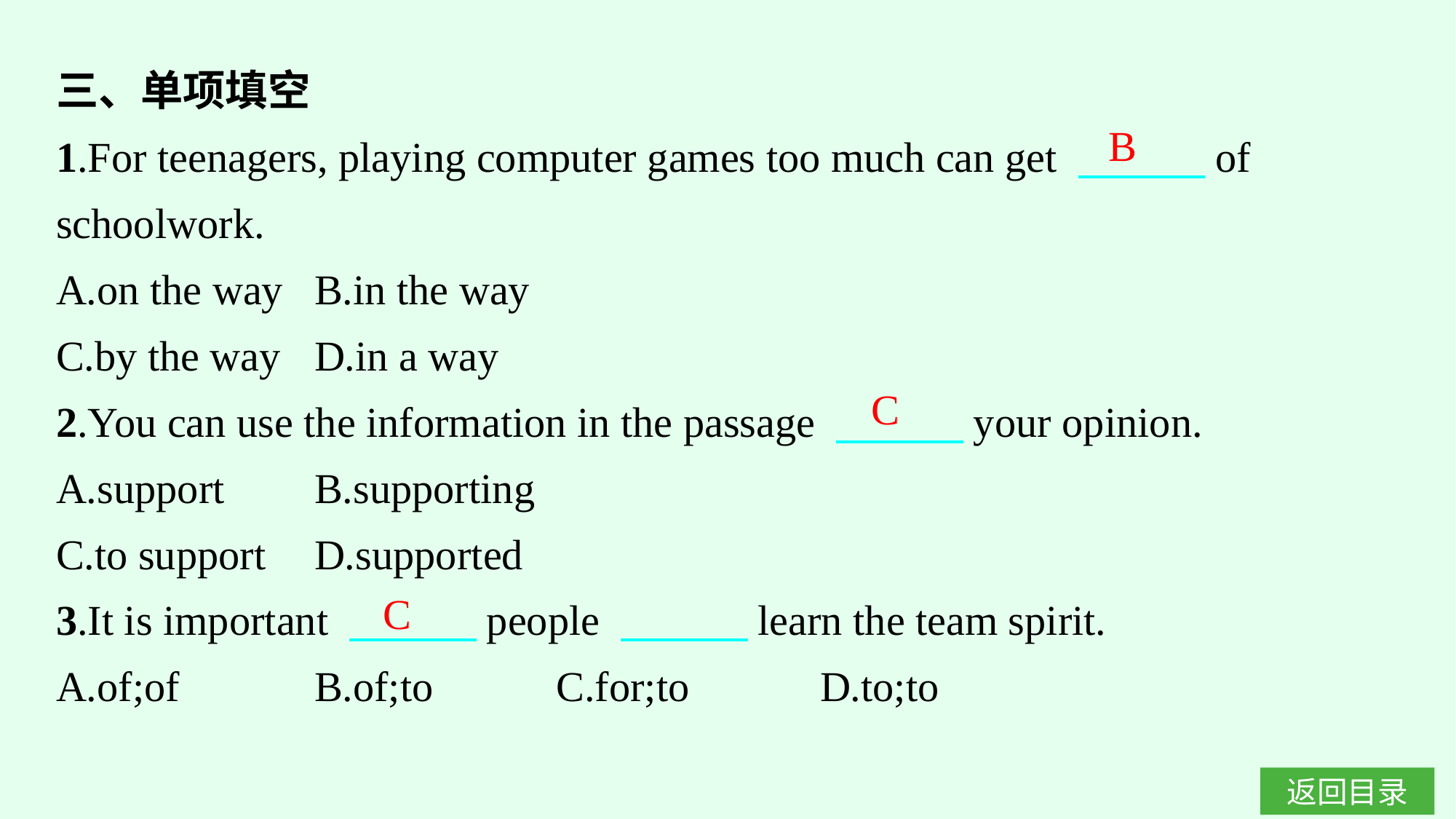

三、单项填空
1.For teenagers, playing computer games too much can get 　　　of schoolwork.
A.on the way	B.in the way
C.by the way	D.in a way
2.You can use the information in the passage 　　　your opinion.
A.support	B.supporting
C.to support	D.supported
3.It is important 　　　people 　　　learn the team spirit.
A.of;of		B.of;to	C.for;to		D.to;to
B
C
C